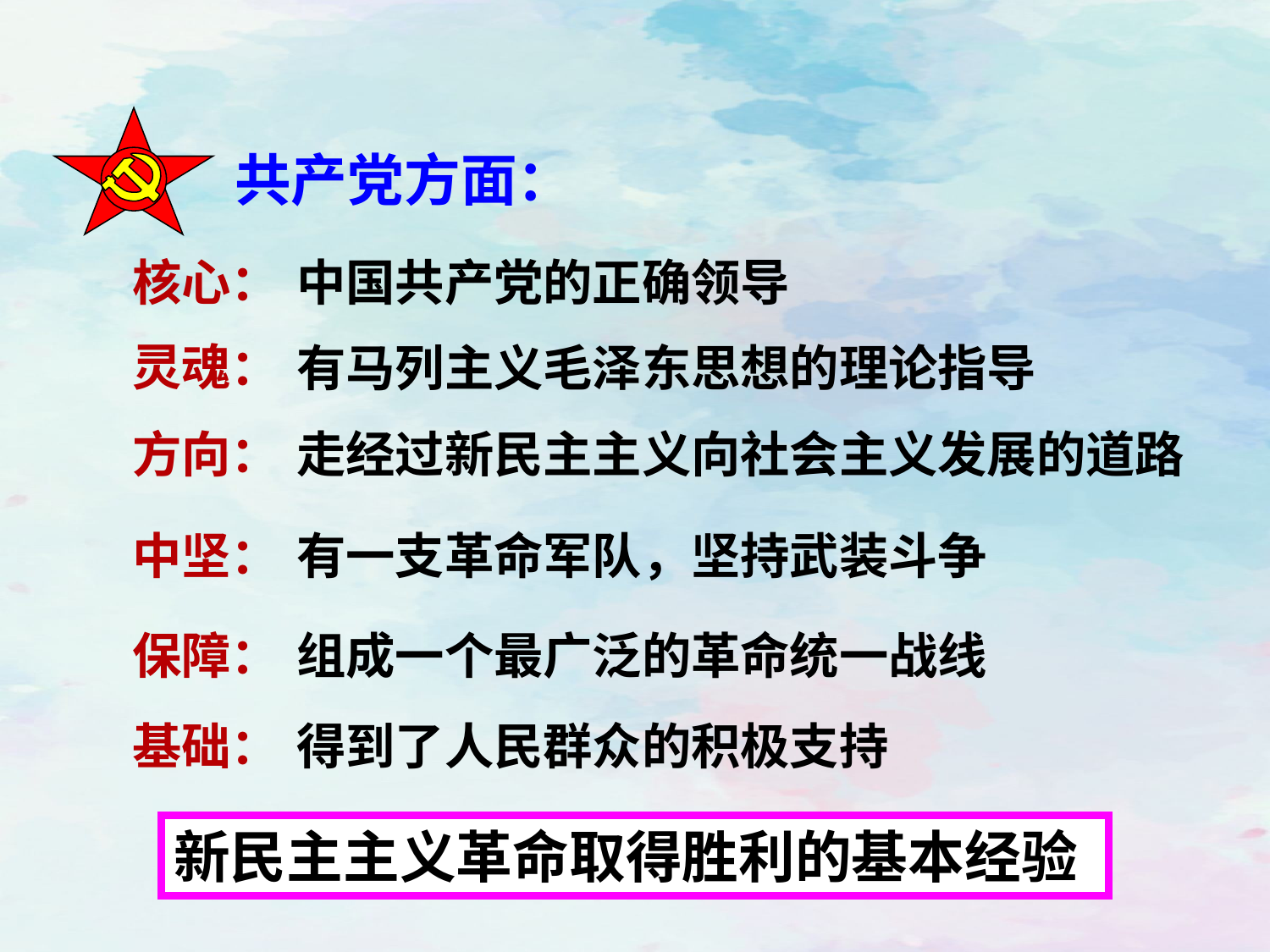

共产党方面：
核心：
中国共产党的正确领导
灵魂：
有马列主义毛泽东思想的理论指导
方向：
走经过新民主主义向社会主义发展的道路
中坚：
有一支革命军队，坚持武装斗争
保障：
组成一个最广泛的革命统一战线
基础：
得到了人民群众的积极支持
新民主主义革命取得胜利的基本经验